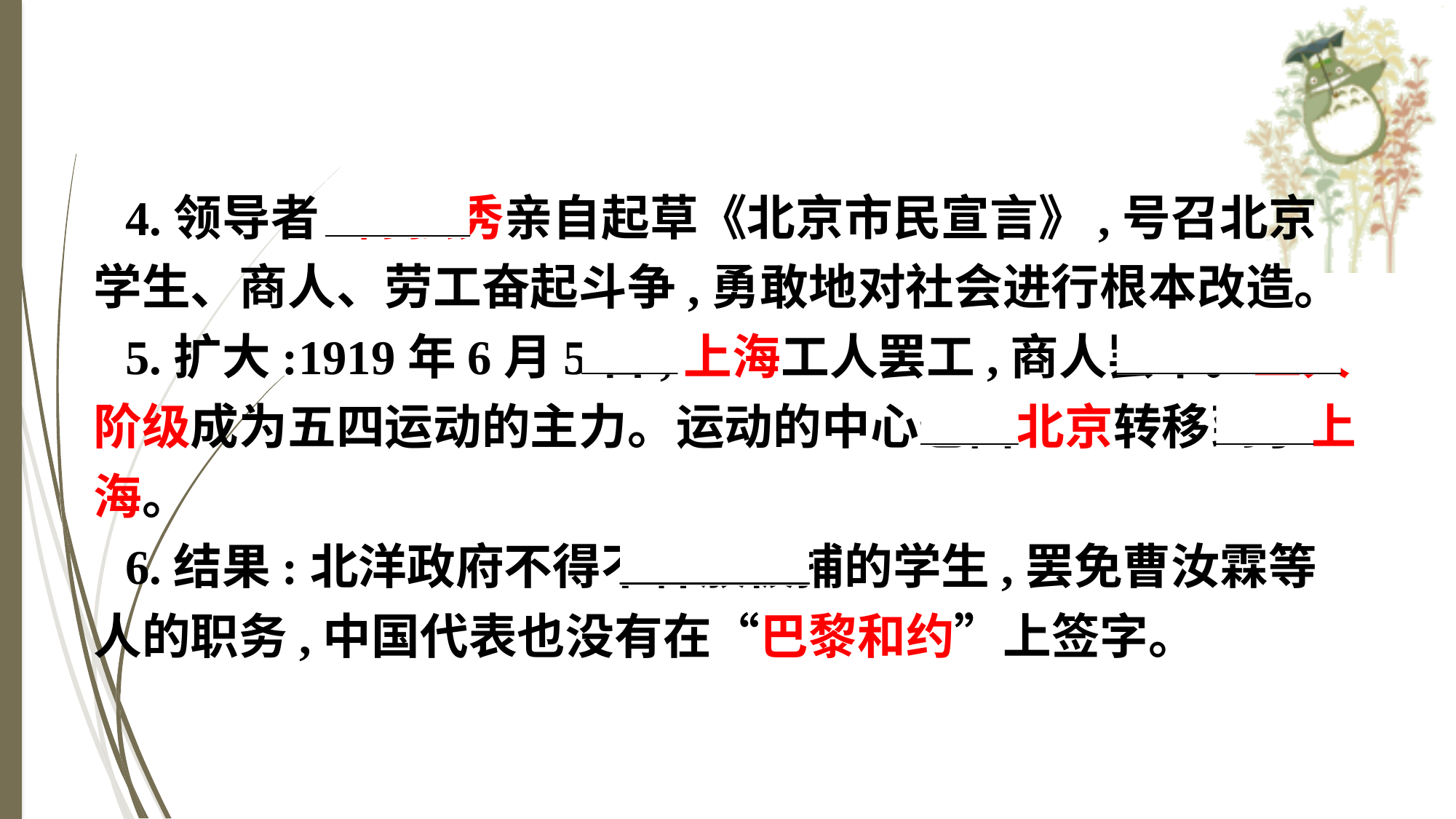

4.领导者:陈独秀亲自起草《北京市民宣言》,号召北京学生、商人、劳工奋起斗争,勇敢地对社会进行根本改造。
5.扩大:1919年6月5日,上海工人罢工,商人罢市。工人阶级成为五四运动的主力。运动的中心也由北京转移到了上海。
6.结果:北洋政府不得不释放被捕的学生,罢免曹汝霖等人的职务,中国代表也没有在“巴黎和约”上签字。